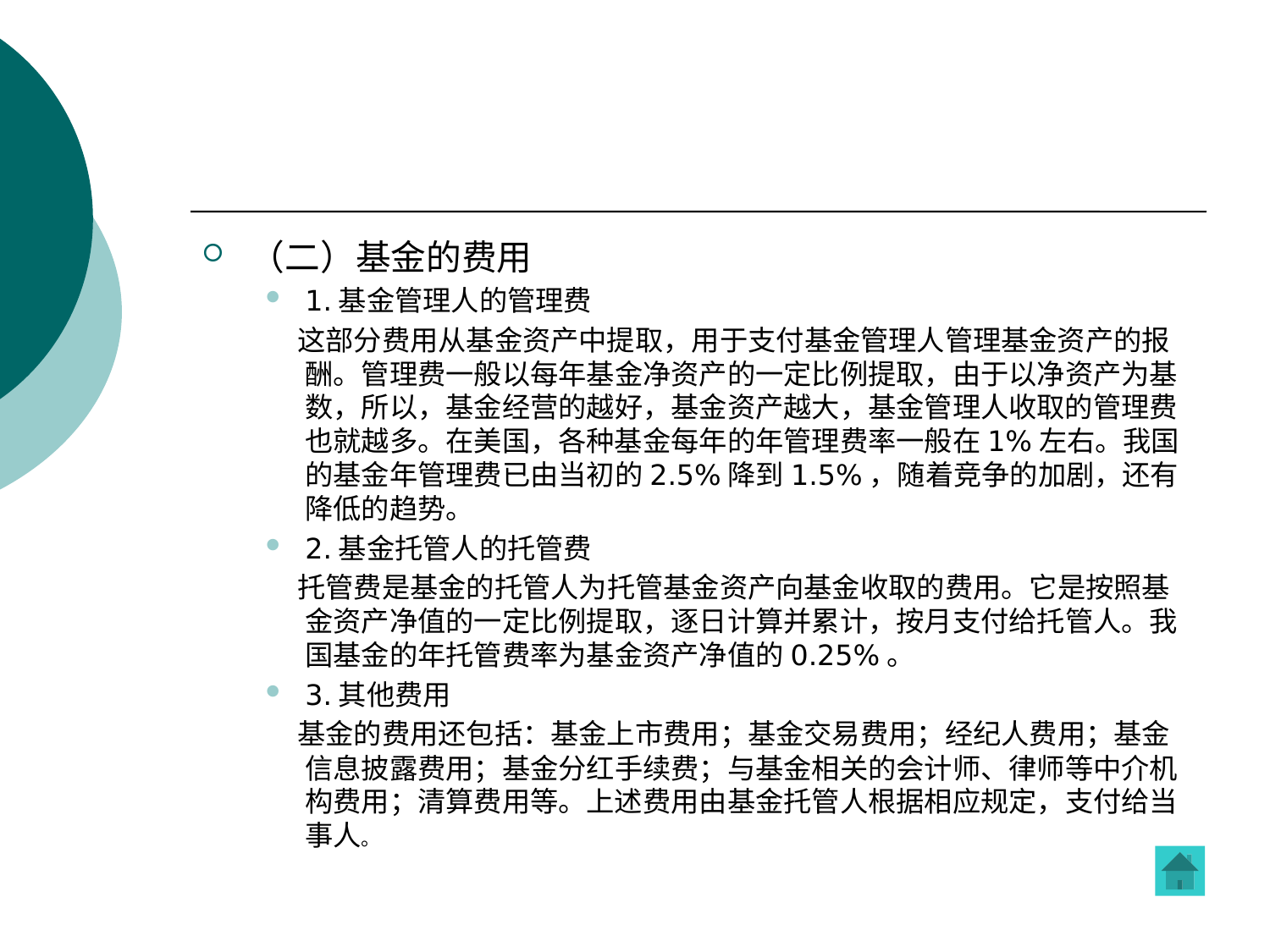

#
（二）基金的费用
1.基金管理人的管理费
    这部分费用从基金资产中提取，用于支付基金管理人管理基金资产的报酬。管理费一般以每年基金净资产的一定比例提取，由于以净资产为基数，所以，基金经营的越好，基金资产越大，基金管理人收取的管理费也就越多。在美国，各种基金每年的年管理费率一般在1%左右。我国的基金年管理费已由当初的2.5%降到1.5%，随着竞争的加剧，还有降低的趋势。
2.基金托管人的托管费
    托管费是基金的托管人为托管基金资产向基金收取的费用。它是按照基金资产净值的一定比例提取，逐日计算并累计，按月支付给托管人。我国基金的年托管费率为基金资产净值的0.25%。
3.其他费用
    基金的费用还包括：基金上市费用；基金交易费用；经纪人费用；基金信息披露费用；基金分红手续费；与基金相关的会计师、律师等中介机构费用；清算费用等。上述费用由基金托管人根据相应规定，支付给当事人。